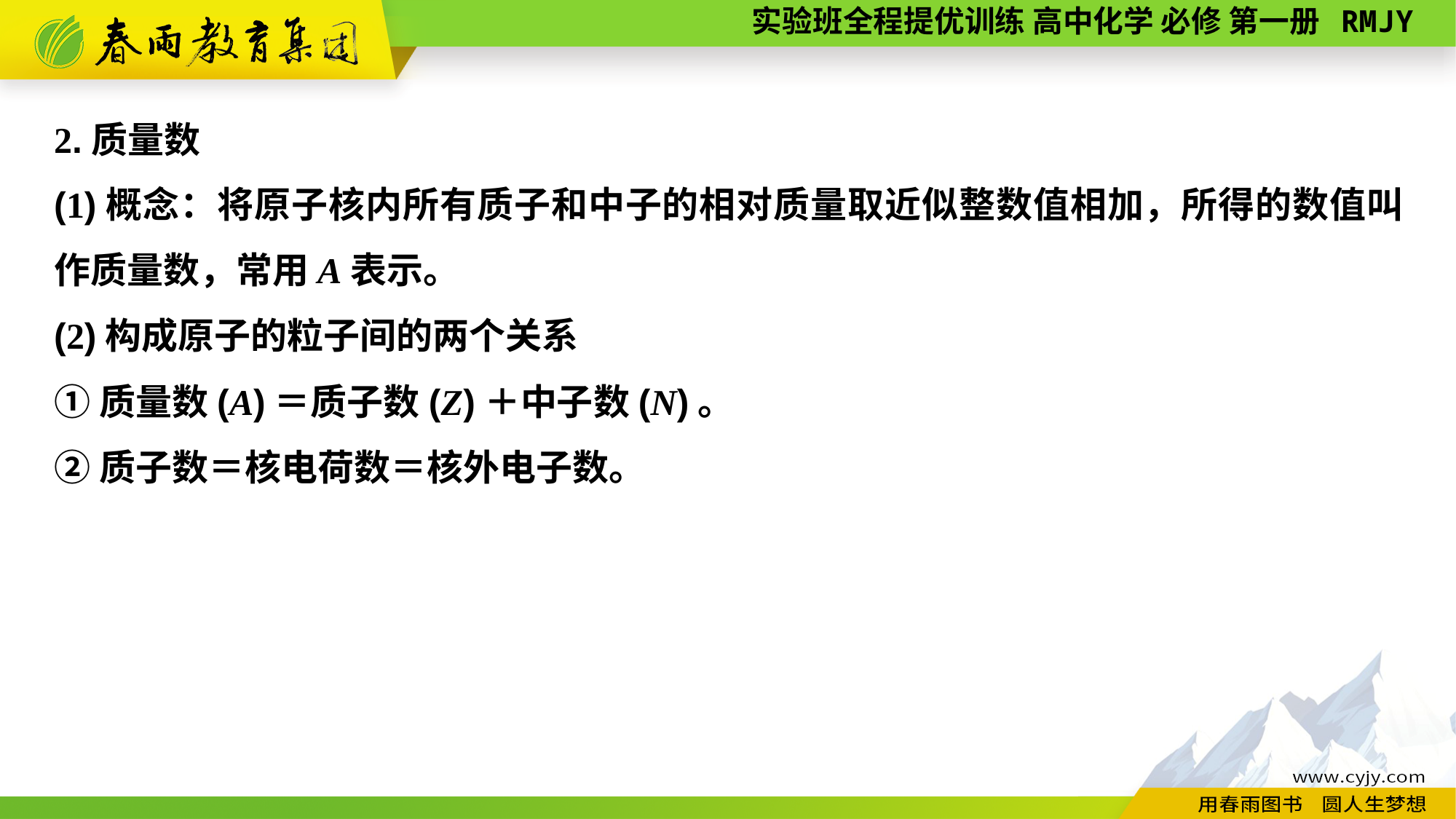

2.质量数
(1)概念：将原子核内所有质子和中子的相对质量取近似整数值相加，所得的数值叫作质量数，常用A表示。
(2)构成原子的粒子间的两个关系
①质量数(A)＝质子数(Z)＋中子数(N)。
②质子数＝核电荷数＝核外电子数。